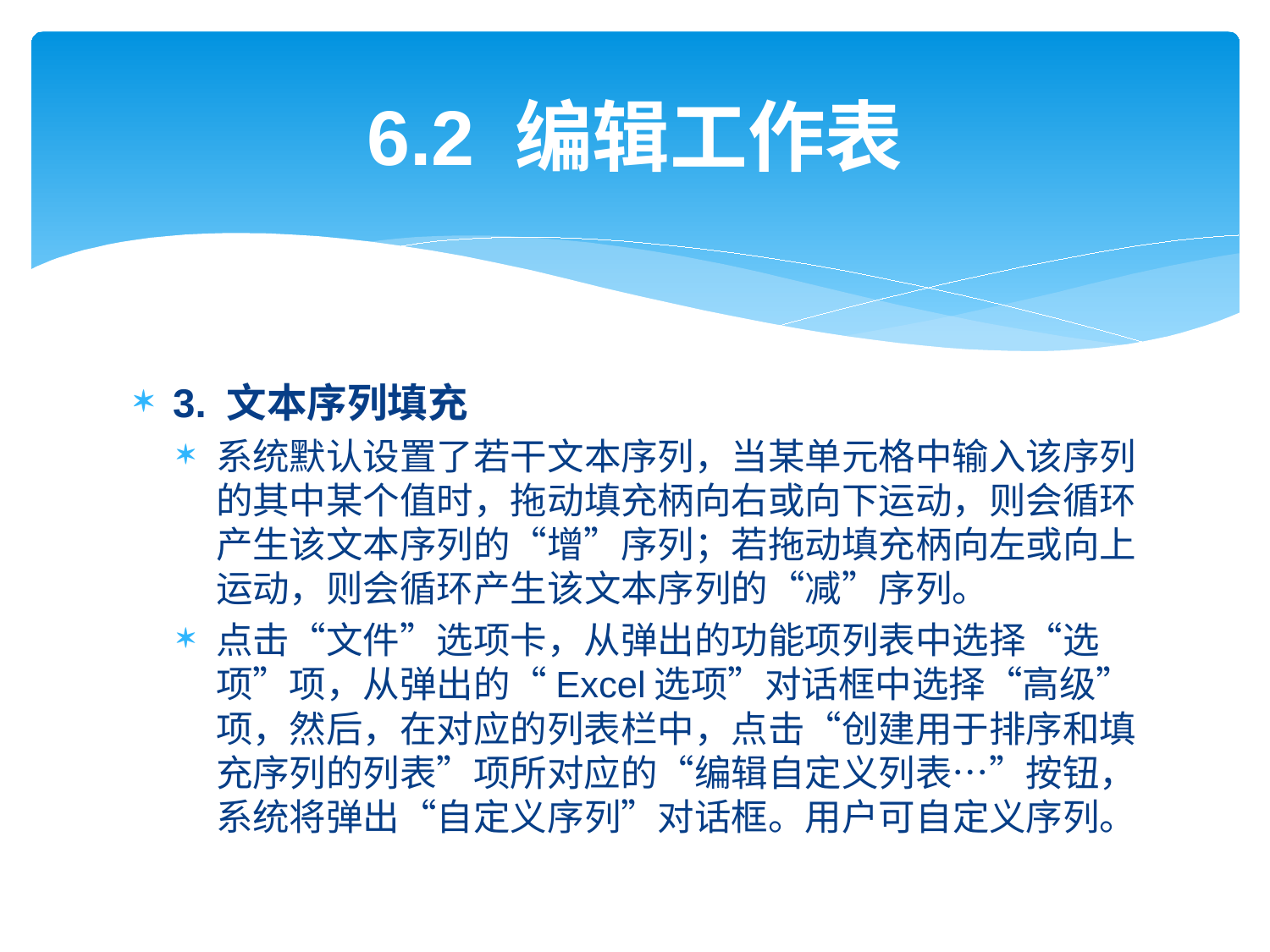

# 6.2 编辑工作表
3. 文本序列填充
系统默认设置了若干文本序列，当某单元格中输入该序列的其中某个值时，拖动填充柄向右或向下运动，则会循环产生该文本序列的“增”序列；若拖动填充柄向左或向上运动，则会循环产生该文本序列的“减”序列。
点击“文件”选项卡，从弹出的功能项列表中选择“选项”项，从弹出的“Excel选项”对话框中选择“高级”项，然后，在对应的列表栏中，点击“创建用于排序和填充序列的列表”项所对应的“编辑自定义列表…”按钮，系统将弹出“自定义序列”对话框。用户可自定义序列。